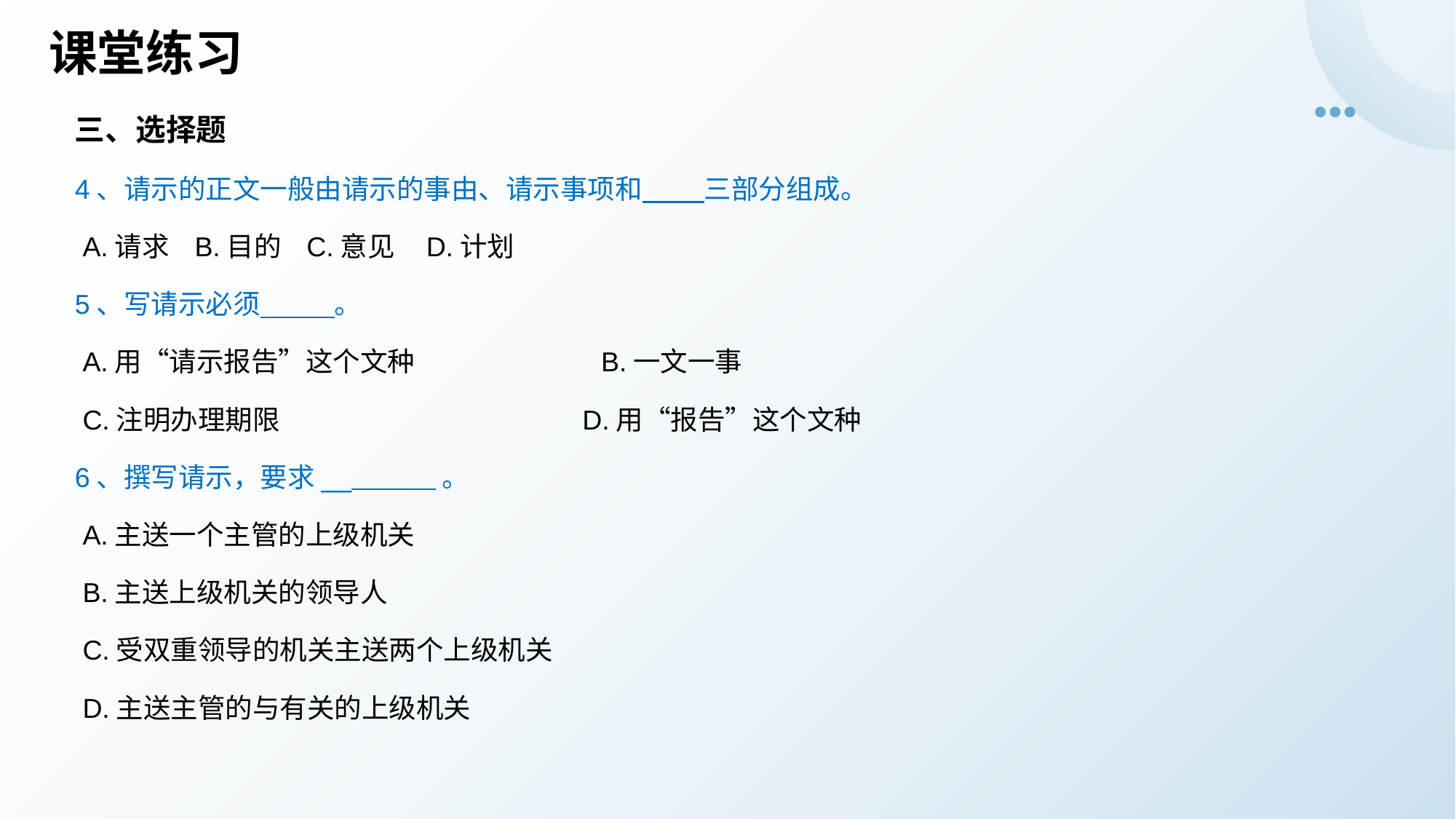

# 课堂练习
三、选择题
4、请示的正文一般由请示的事由、请示事项和          三部分组成。
 A.请求   B.目的   C.意见    D.计划
5、写请示必须            。
 A.用“请示报告”这个文种                             B.一文一事
 C.注明办理期限      　　                                 D.用“报告”这个文种
6、撰写请示，要求__           。
 A.主送一个主管的上级机关
 B.主送上级机关的领导人
 C.受双重领导的机关主送两个上级机关
 D.主送主管的与有关的上级机关